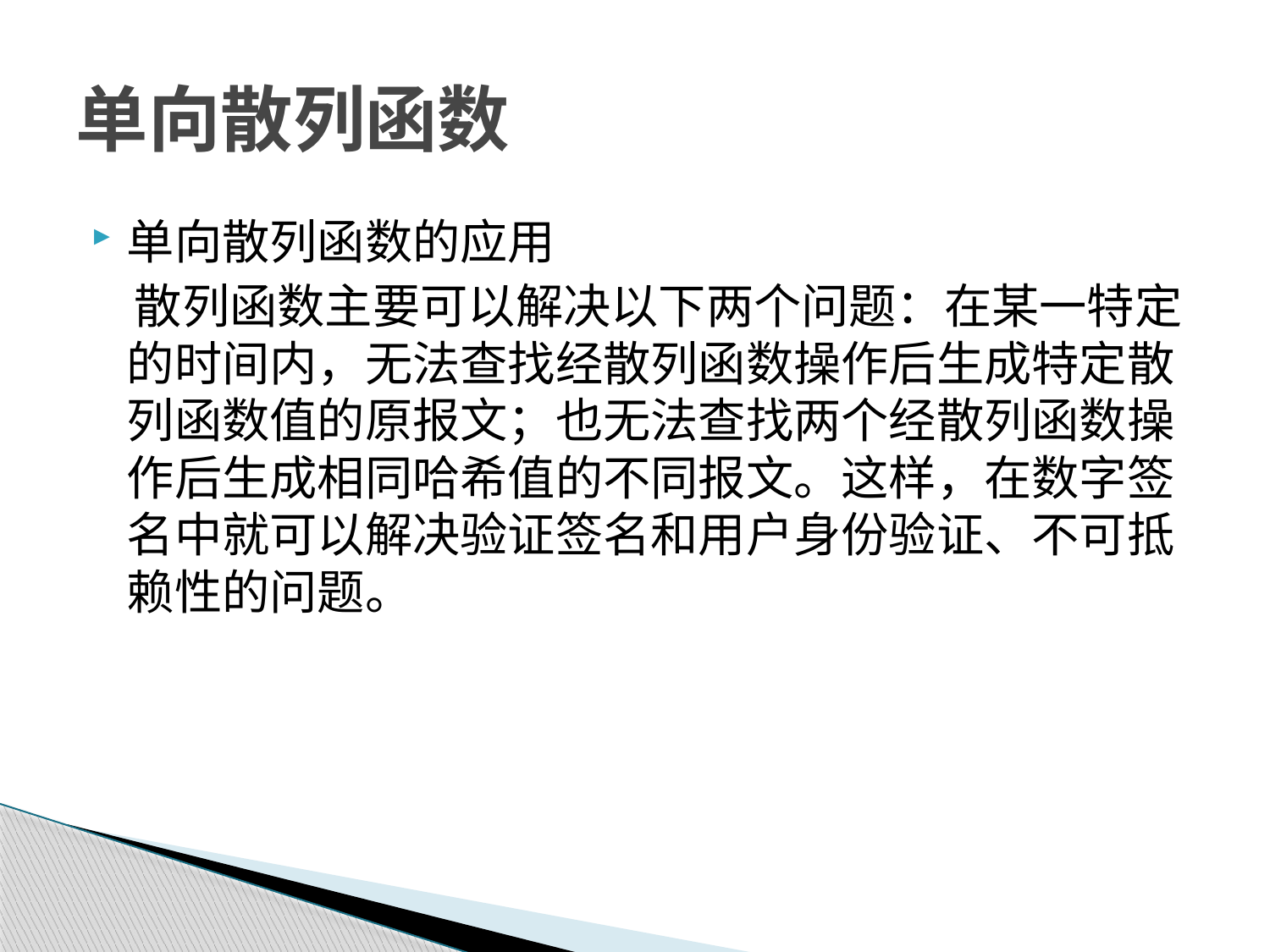

# 单向散列函数
单向散列函数的应用
   散列函数主要可以解决以下两个问题：在某一特定的时间内，无法查找经散列函数操作后生成特定散列函数值的原报文；也无法查找两个经散列函数操作后生成相同哈希值的不同报文。这样，在数字签名中就可以解决验证签名和用户身份验证、不可抵赖性的问题。